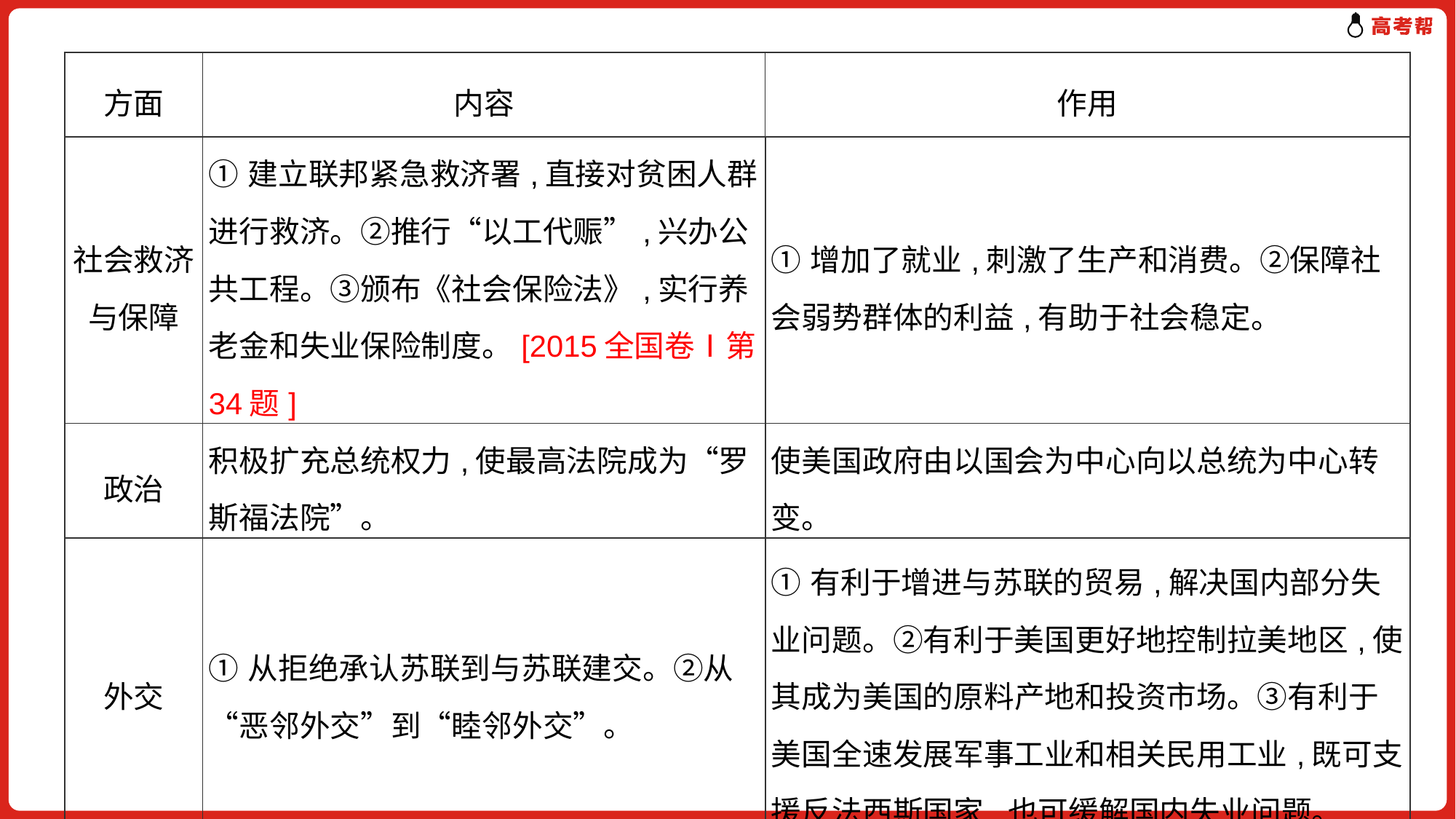

| 方面 | 内容 | 作用 |
| --- | --- | --- |
| 社会救济与保障 | ①建立联邦紧急救济署,直接对贫困人群进行救济。②推行“以工代赈”,兴办公共工程。③颁布《社会保险法》,实行养老金和失业保险制度。[2015全国卷Ⅰ第34题] | ①增加了就业,刺激了生产和消费。②保障社会弱势群体的利益,有助于社会稳定。 |
| --- | --- | --- |
| 政治 | 积极扩充总统权力,使最高法院成为“罗斯福法院”。 | 使美国政府由以国会为中心向以总统为中心转变。 |
| 外交 | ①从拒绝承认苏联到与苏联建交。②从“恶邻外交”到“睦邻外交”。 | ①有利于增进与苏联的贸易,解决国内部分失业问题。②有利于美国更好地控制拉美地区,使其成为美国的原料产地和投资市场。③有利于美国全速发展军事工业和相关民用工业,既可支援反法西斯国家,也可缓解国内失业问题。 |